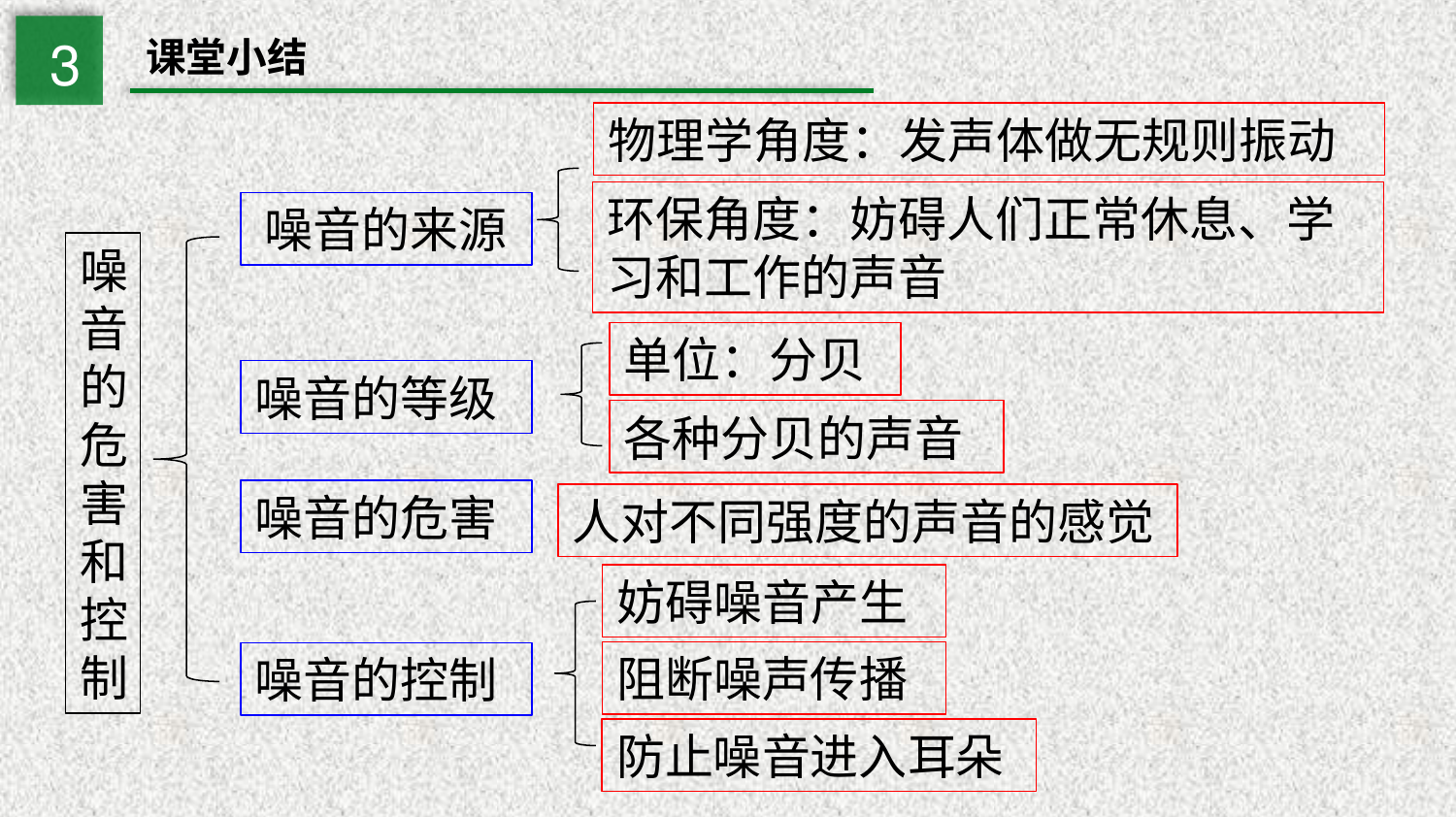

3
课堂小结
物理学角度：发声体做无规则振动

环保角度：妨碍人们正常休息、学习和工作的声音
噪音的来源
噪音的危害和控制

单位：分贝

噪音的等级
各种分贝的声音
噪音的危害
人对不同强度的声音的感觉
妨碍噪音产生

阻断噪声传播
噪音的控制
防止噪音进入耳朵